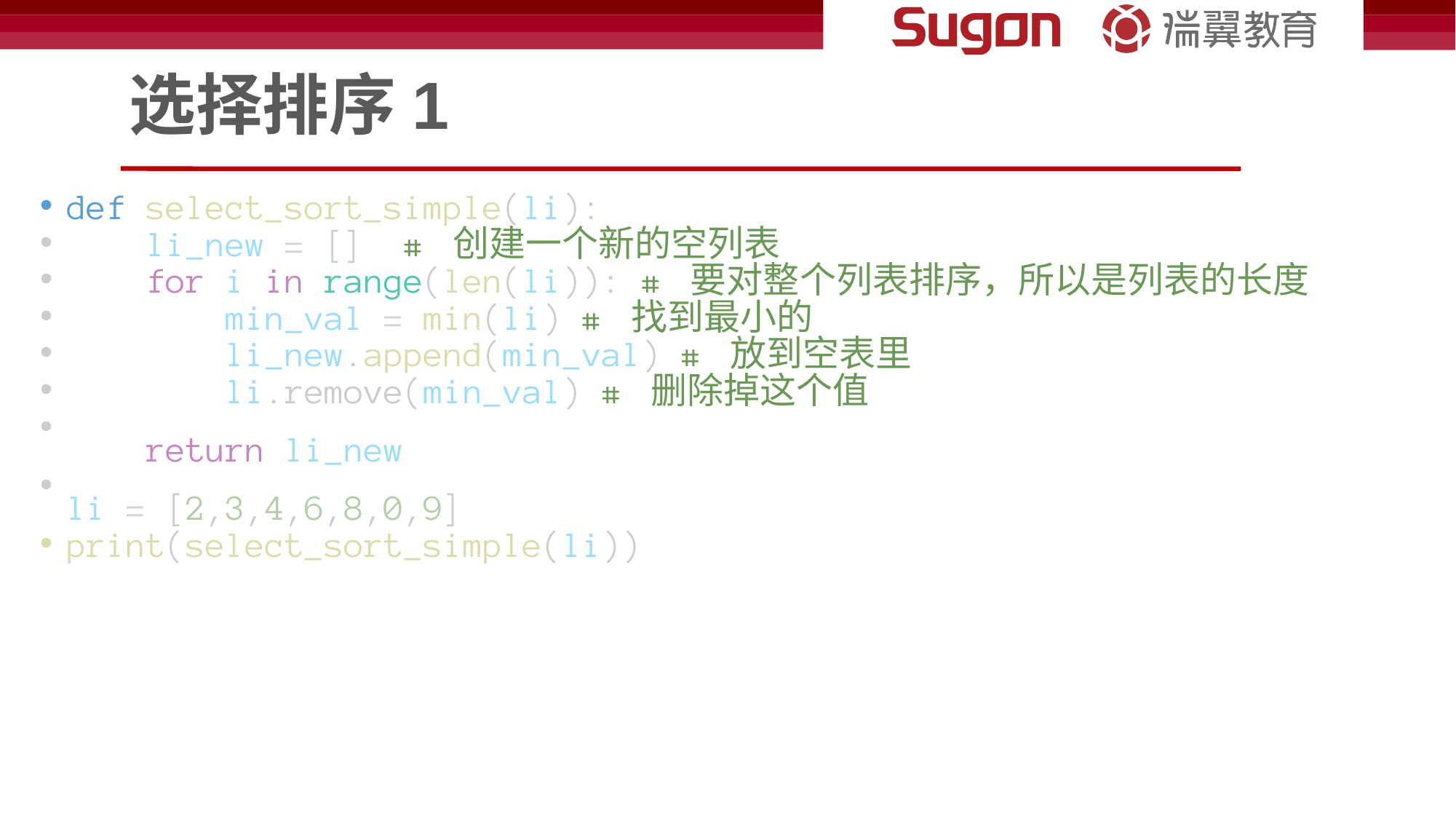

# 选择排序1
def select_sort_simple(li):
    li_new = []  # 创建一个新的空列表
    for i in range(len(li)): # 要对整个列表排序，所以是列表的长度
        min_val = min(li) # 找到最小的
        li_new.append(min_val) # 放到空表里
        li.remove(min_val) # 删除掉这个值
    return li_new
li = [2,3,4,6,8,0,9]
print(select_sort_simple(li))